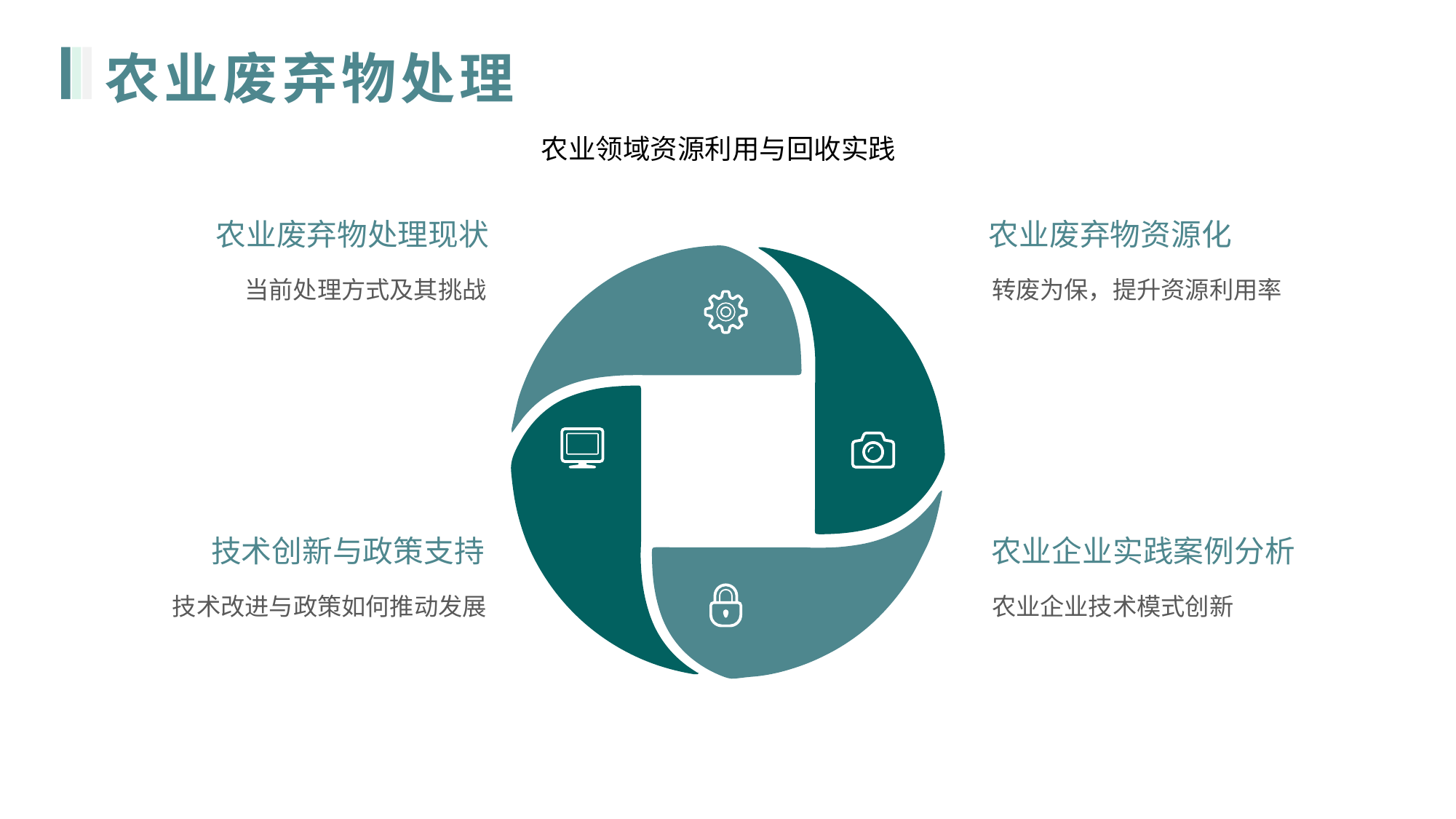

# 农业废弃物处理

农业领域资源利用与回收实践
农业废弃物处理现状
当前处理方式及其挑战
农业废弃物资源化
转废为保，提升资源利用率

技术创新与政策支持
技术改进与政策如何推动发展
农业企业实践案例分析
农业企业技术模式创新